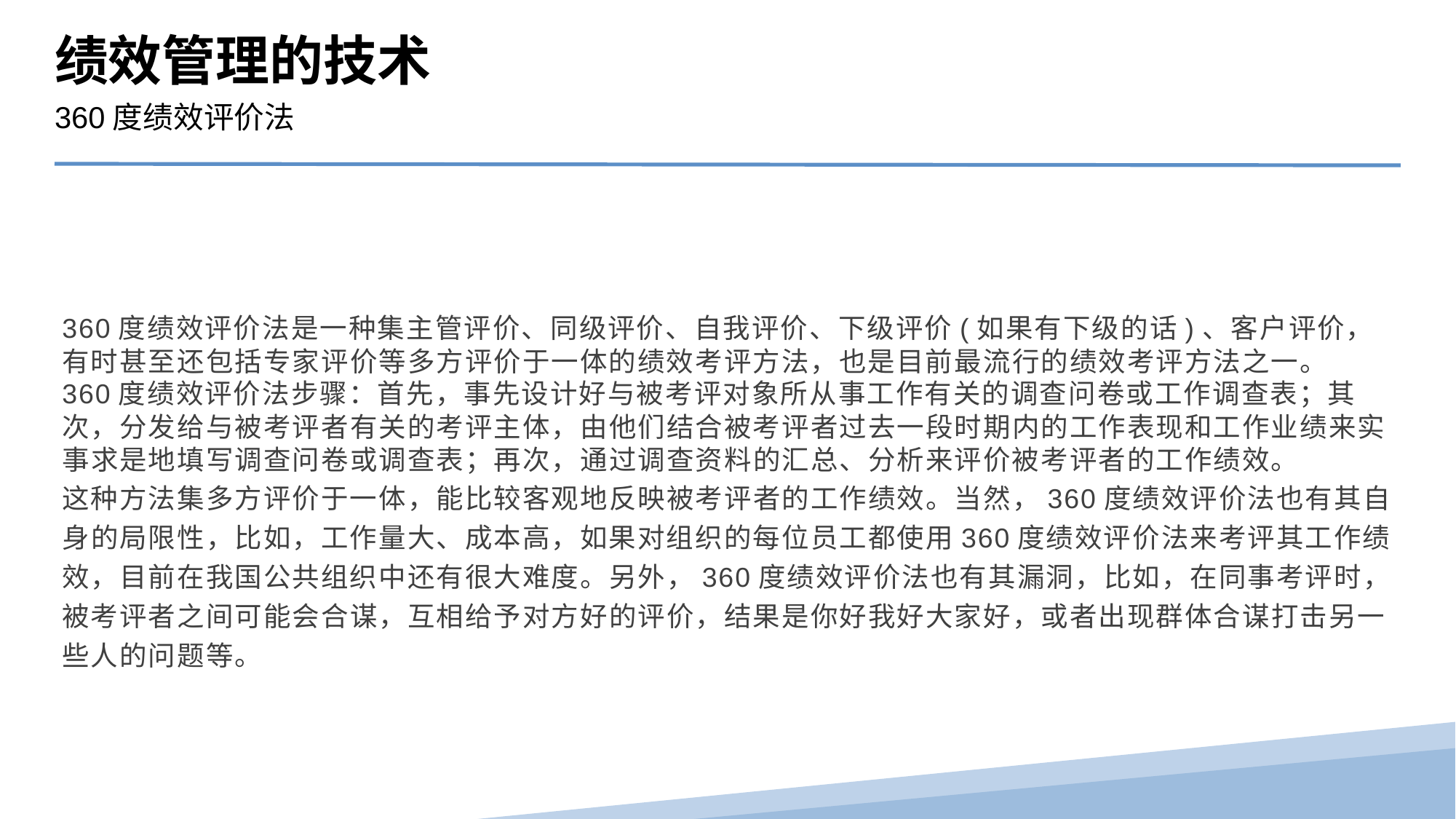

绩效管理的技术
360度绩效评价法
360度绩效评价法是一种集主管评价、同级评价、自我评价、下级评价(如果有下级的话)、客户评价，有时甚至还包括专家评价等多方评价于一体的绩效考评方法，也是目前最流行的绩效考评方法之一。
360度绩效评价法步骤：首先，事先设计好与被考评对象所从事工作有关的调查问卷或工作调查表；其次，分发给与被考评者有关的考评主体，由他们结合被考评者过去一段时期内的工作表现和工作业绩来实事求是地填写调查问卷或调查表；再次，通过调查资料的汇总、分析来评价被考评者的工作绩效。
这种方法集多方评价于一体，能比较客观地反映被考评者的工作绩效。当然，360度绩效评价法也有其自身的局限性，比如，工作量大、成本高，如果对组织的每位员工都使用360度绩效评价法来考评其工作绩效，目前在我国公共组织中还有很大难度。另外，360度绩效评价法也有其漏洞，比如，在同事考评时，被考评者之间可能会合谋，互相给予对方好的评价，结果是你好我好大家好，或者出现群体合谋打击另一些人的问题等。